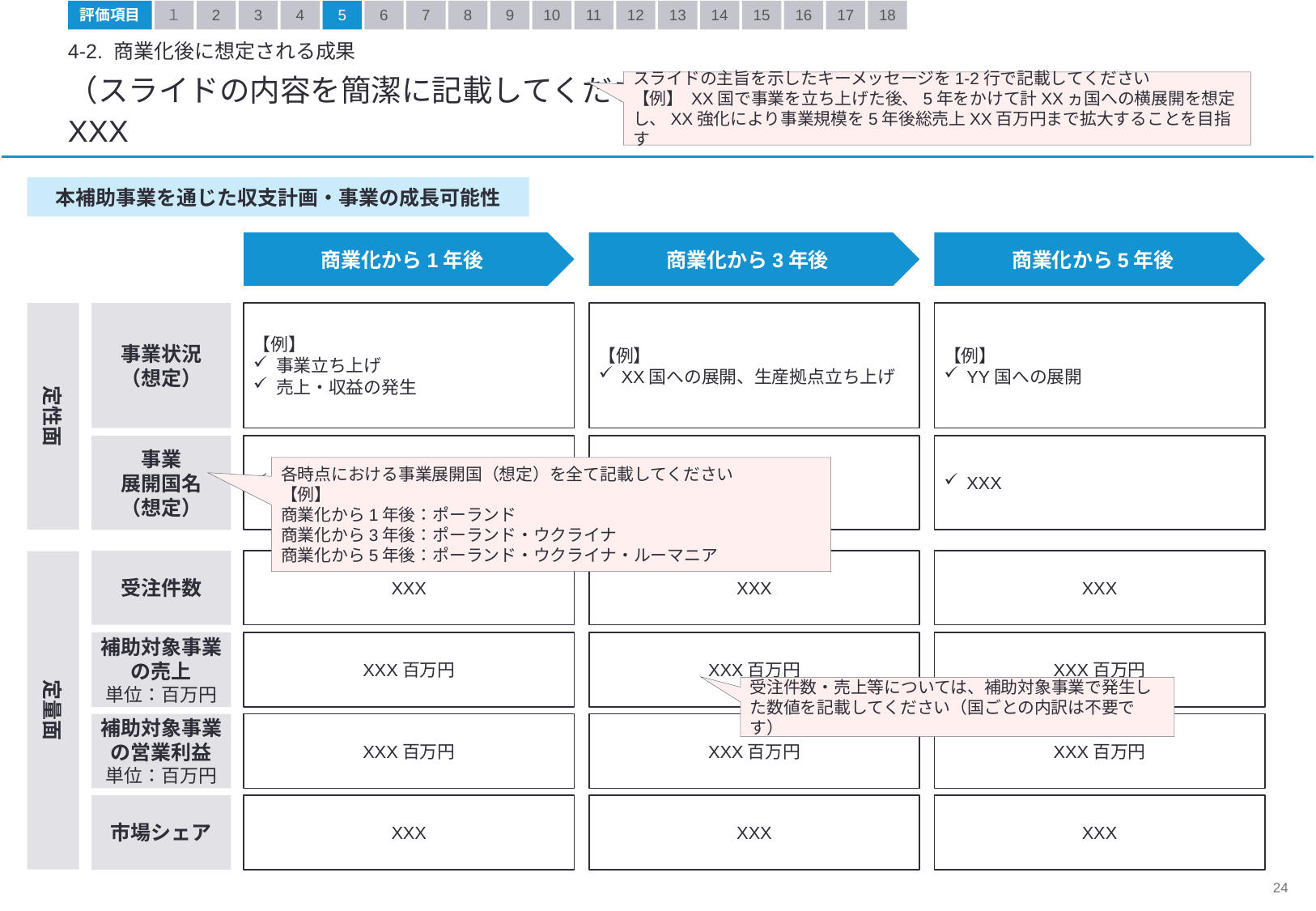

評価項目
１
2
3
4
5
6
7
8
9
10
11
12
13
14
15
16
17
18
4-2. 商業化後に想定される成果
（スライドの内容を簡潔に記載してください）
XXX
スライドの主旨を示したキーメッセージを1-2行で記載してください
【例】 XX国で事業を立ち上げた後、5年をかけて計XXヵ国への横展開を想定し、XX強化により事業規模を5年後総売上XX百万円まで拡大することを目指す
本補助事業を通じた収支計画・事業の成長可能性
商業化から1年後
商業化から3年後
商業化から5年後
定性面
事業状況（想定）
【例】
事業立ち上げ
売上・収益の発生
【例】
XX国への展開、生産拠点立ち上げ
【例】
YY国への展開
XXX
XXX
XXX
事業
展開国名
（想定）
各時点における事業展開国（想定）を全て記載してください
【例】
商業化から1年後：ポーランド
商業化から3年後：ポーランド・ウクライナ
商業化から5年後：ポーランド・ウクライナ・ルーマニア
受注件数
XXX
XXX
XXX
定量面
補助対象事業の売上
単位：百万円
XXX百万円
XXX百万円
XXX百万円
受注件数・売上等については、補助対象事業で発生した数値を記載してください（国ごとの内訳は不要です）
補助対象事業の営業利益
単位：百万円
XXX百万円
XXX百万円
XXX百万円
市場シェア
XXX
XXX
XXX